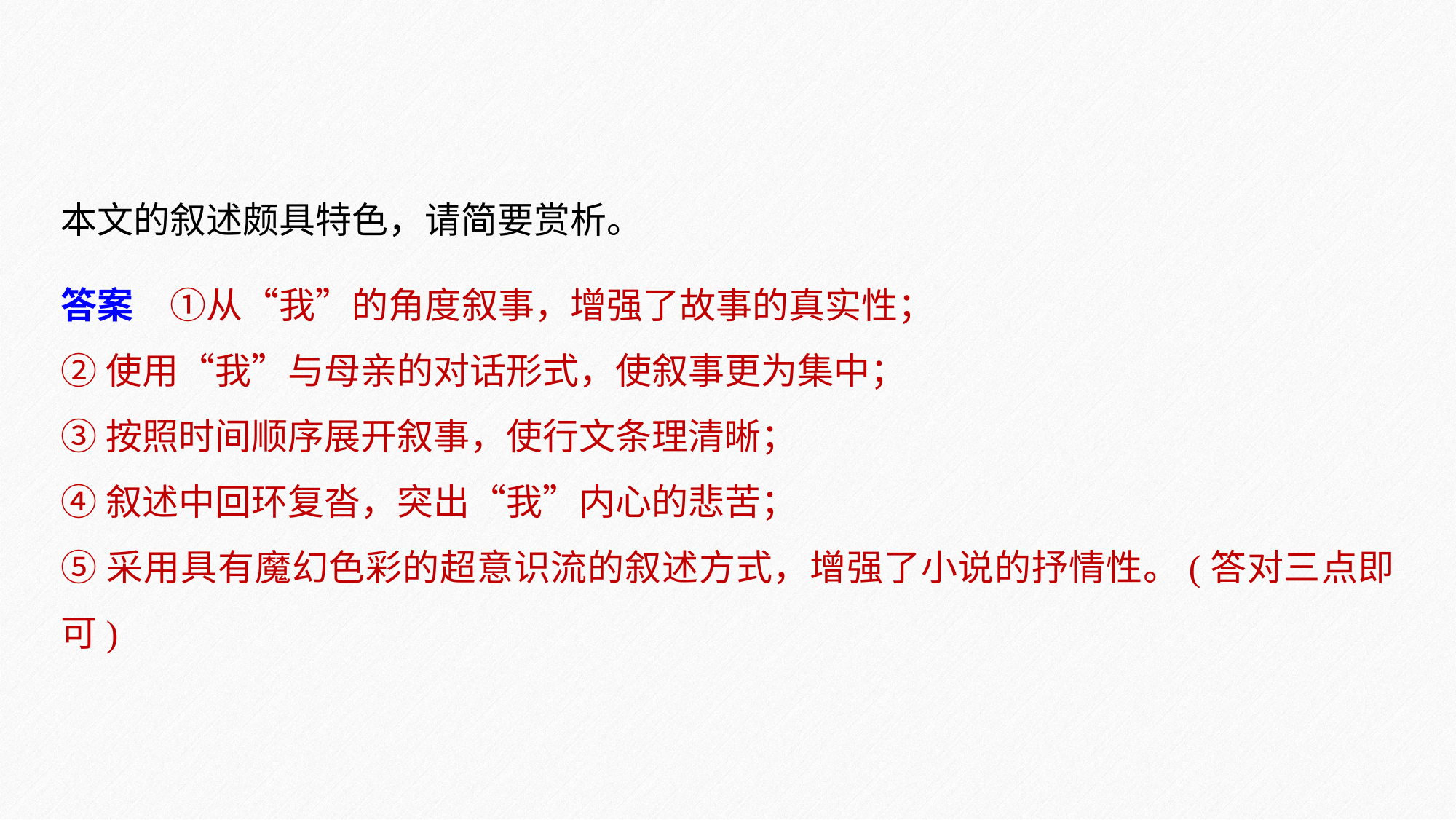

本文的叙述颇具特色，请简要赏析。
答案　①从“我”的角度叙事，增强了故事的真实性；
②使用“我”与母亲的对话形式，使叙事更为集中；
③按照时间顺序展开叙事，使行文条理清晰；
④叙述中回环复沓，突出“我”内心的悲苦；
⑤采用具有魔幻色彩的超意识流的叙述方式，增强了小说的抒情性。(答对三点即可)